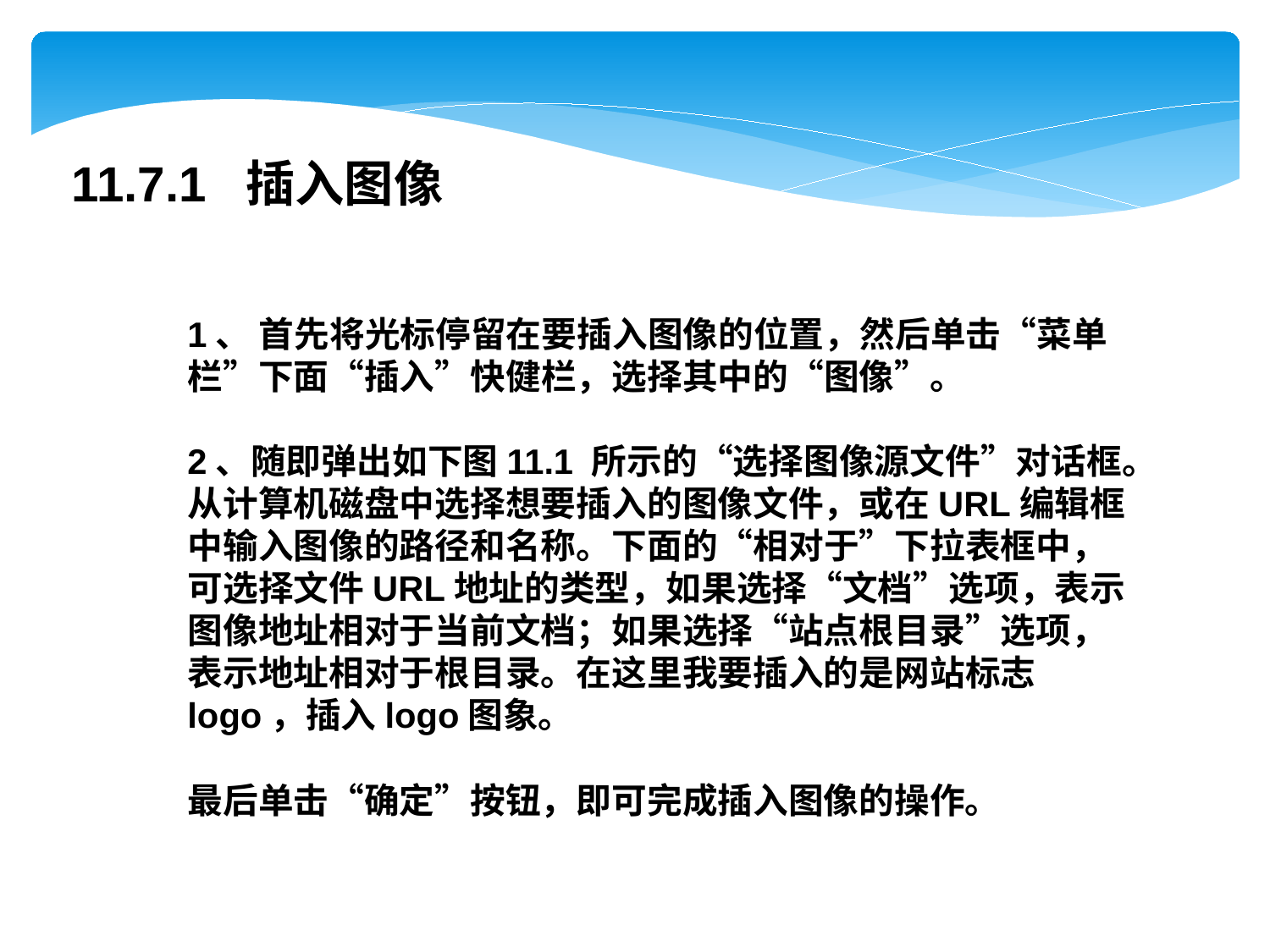

11.7.1  插入图像
1、 首先将光标停留在要插入图像的位置，然后单击“菜单栏”下面“插入”快健栏，选择其中的“图像”。

2、随即弹出如下图11.1 所示的“选择图像源文件”对话框。从计算机磁盘中选择想要插入的图像文件，或在URL编辑框中输入图像的路径和名称。下面的“相对于”下拉表框中，可选择文件URL地址的类型，如果选择“文档”选项，表示图像地址相对于当前文档；如果选择“站点根目录”选项，表示地址相对于根目录。在这里我要插入的是网站标志logo，插入logo图象。

最后单击“确定”按钮，即可完成插入图像的操作。